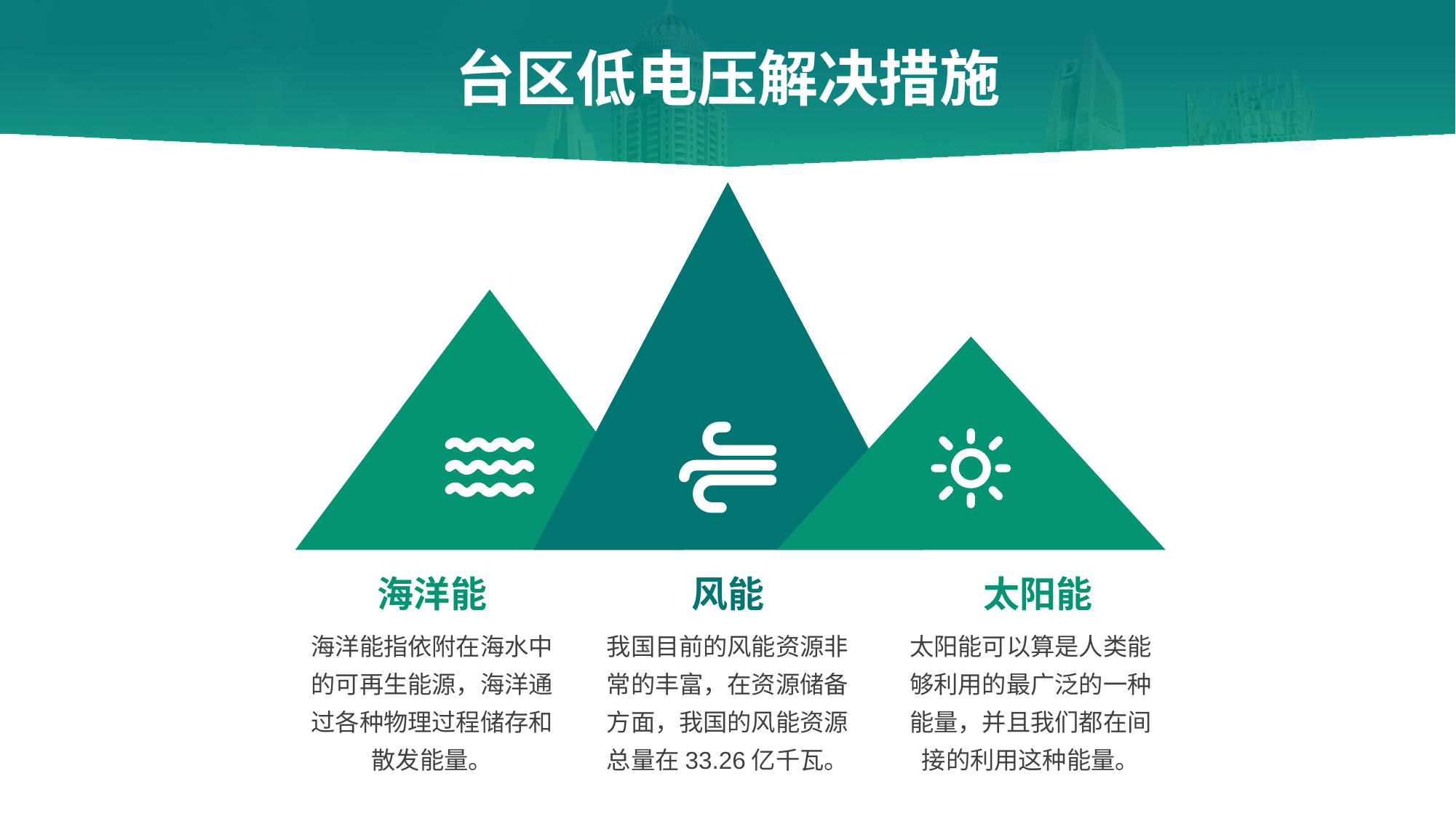

# 台区低电压解决措施

海洋能
风能
太阳能
海洋能指依附在海水中的可再生能源，海洋通过各种物理过程储存和散发能量。
我国目前的风能资源非常的丰富，在资源储备方面，我国的风能资源总量在33.26亿千瓦。
太阳能可以算是人类能够利用的最广泛的一种能量，并且我们都在间接的利用这种能量。